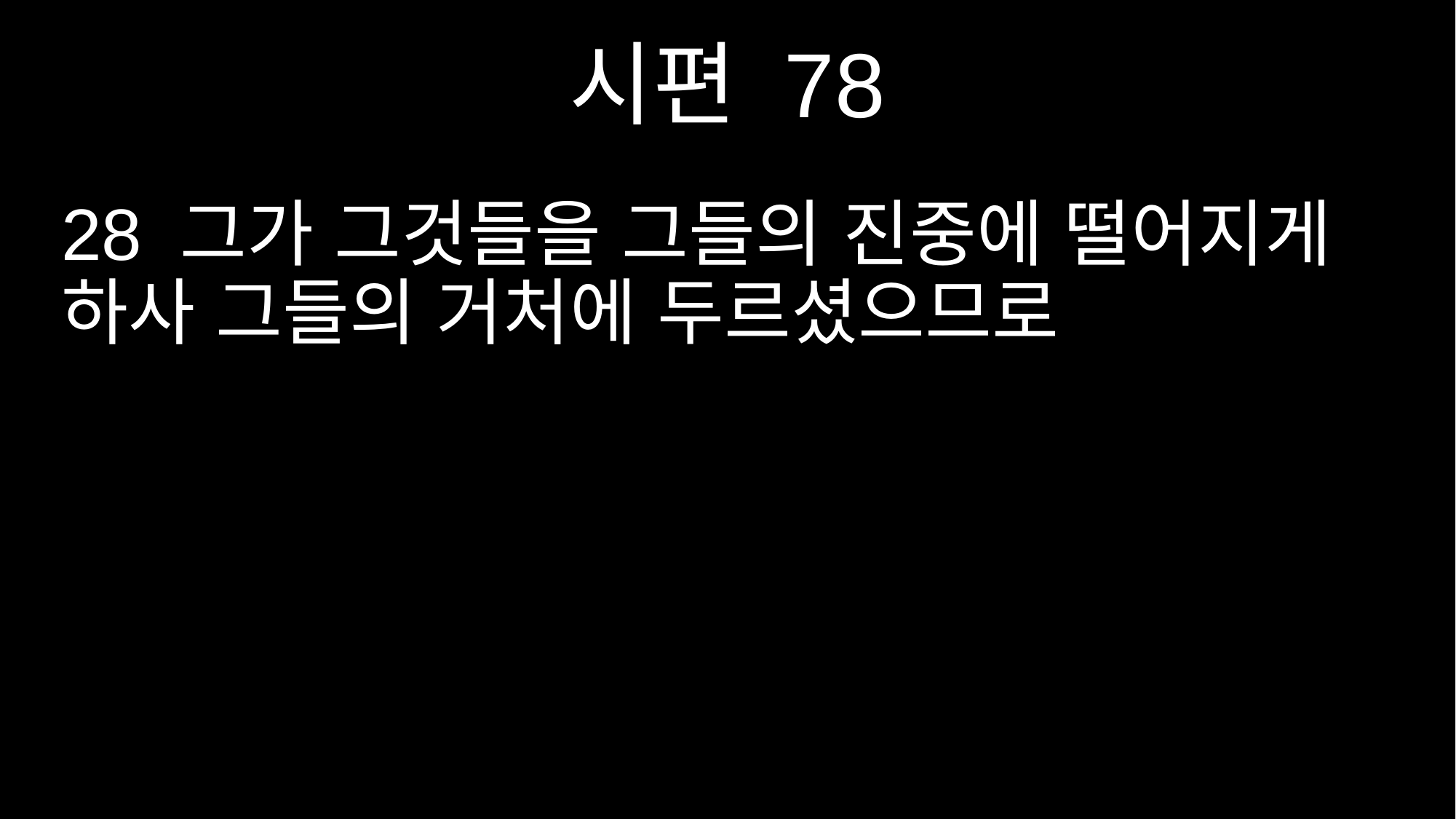

시편 78
28 그가 그것들을 그들의 진중에 떨어지게 하사 그들의 거처에 두르셨으므로